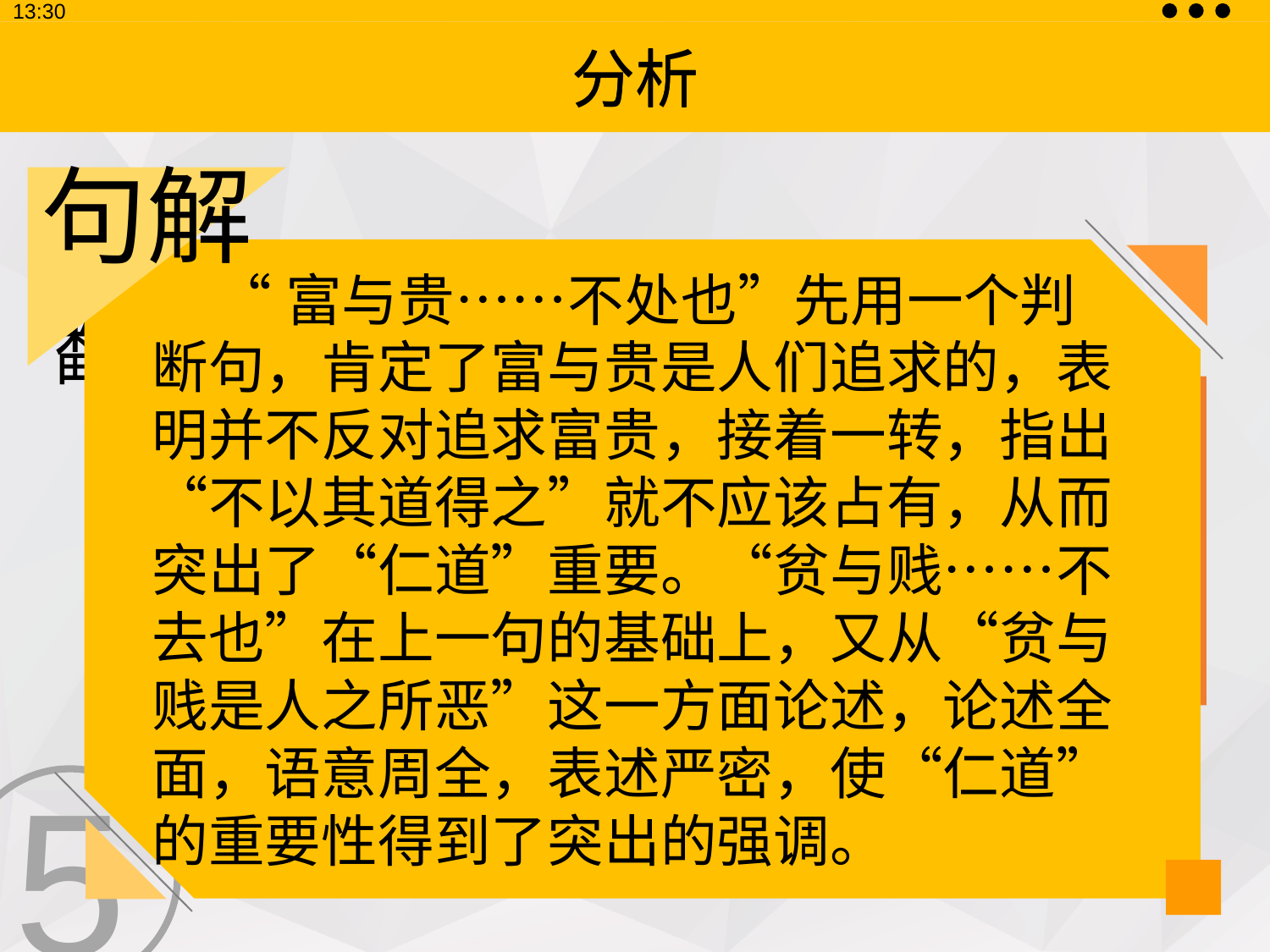

13:30

分析
分析

句解
     “富与贵……不处也”先用一个判断句，肯定了富与贵是人们追求的，表明并不反对追求富贵，接着一转，指出“不以其道得之”就不应该占有，从而突出了“仁道”重要。“贫与贱……不去也”在上一句的基础上，又从“贫与贱是人之所恶”这一方面论述，论述全面，语意周全，表述严密，使“仁道”的重要性得到了突出的强调。

翻译
TRANSLATION
       孔子说：“富裕和显贵是人们所追求的，不讲仁义之道去得到它，就不应该占有。贫穷和低贱是人们所厌恶的，讲仁义之道反而受穷而卑微，也不应离开它。”
5